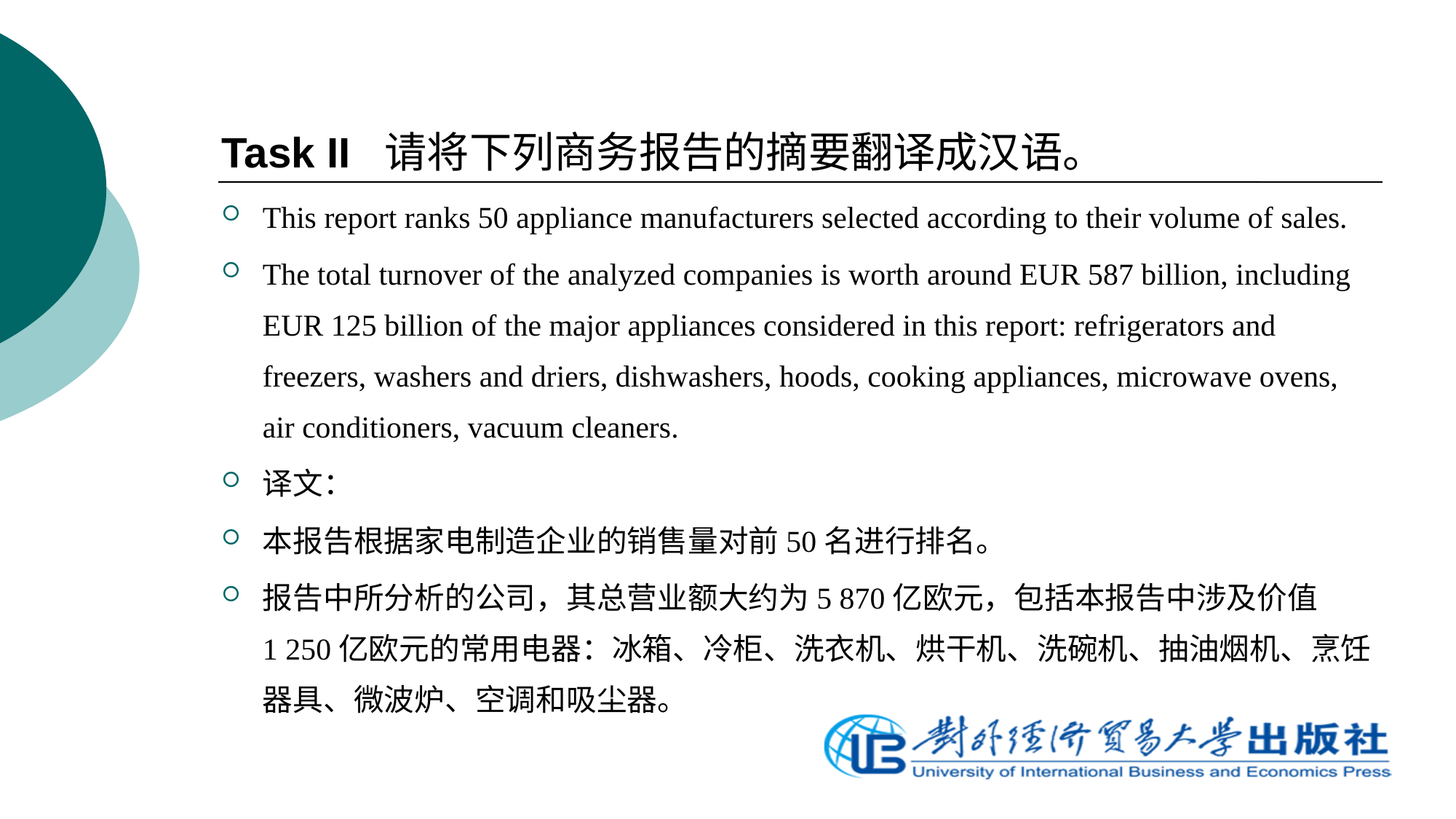

Task II  请将下列商务报告的摘要翻译成汉语。
This report ranks 50 appliance manufacturers selected according to their volume of sales.
The total turnover of the analyzed companies is worth around EUR 587 billion, including EUR 125 billion of the major appliances considered in this report: refrigerators and freezers, washers and driers, dishwashers, hoods, cooking appliances, microwave ovens, air conditioners, vacuum cleaners.
译文：
本报告根据家电制造企业的销售量对前50名进行排名。
报告中所分析的公司，其总营业额大约为5 870亿欧元，包括本报告中涉及价值1 250亿欧元的常用电器：冰箱、冷柜、洗衣机、烘干机、洗碗机、抽油烟机、烹饪器具、微波炉、空调和吸尘器。